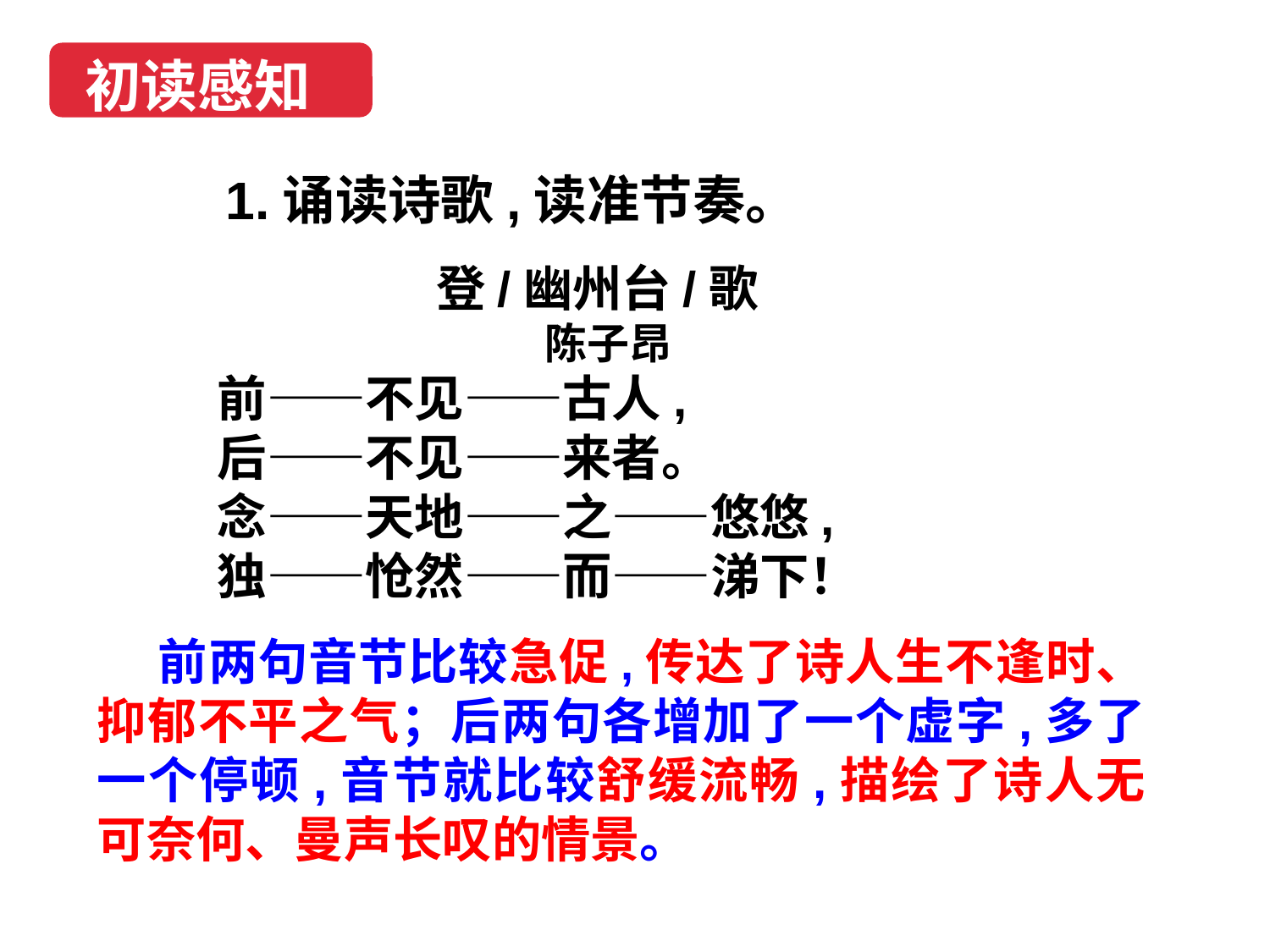

初读感知
1.诵读诗歌,读准节奏。
登/幽州台/歌
陈子昂
前——不见——古人,
后——不见——来者。
念——天地——之——悠悠,
独——怆然——而——涕下！
    前两句音节比较急促,传达了诗人生不逢时、抑郁不平之气；后两句各增加了一个虚字,多了一个停顿,音节就比较舒缓流畅,描绘了诗人无可奈何、曼声长叹的情景。